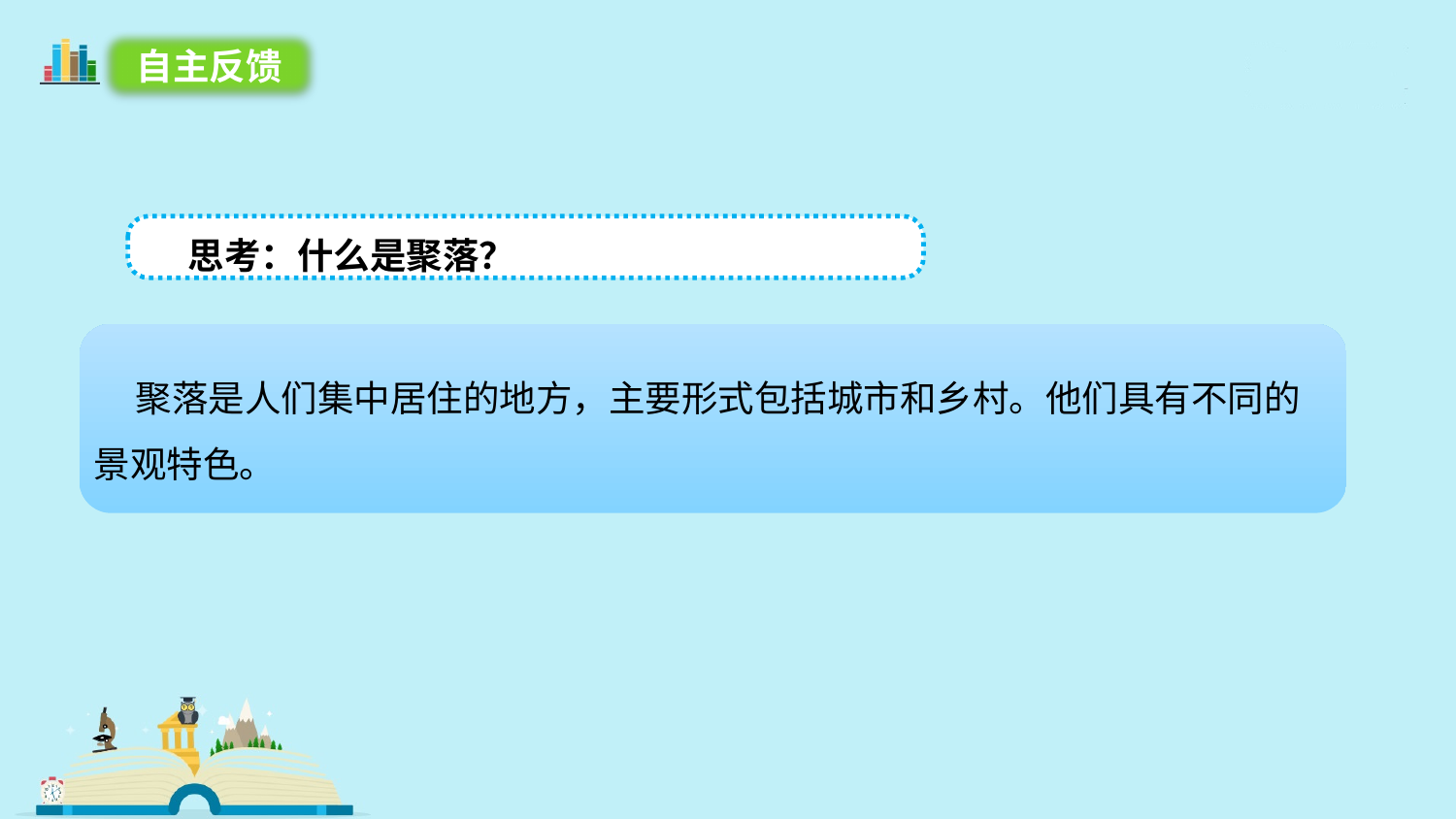

自主反馈

  思考：什么是聚落？

    聚落是人们集中居住的地方，主要形式包括城市和乡村。他们具有不同的景观特色。